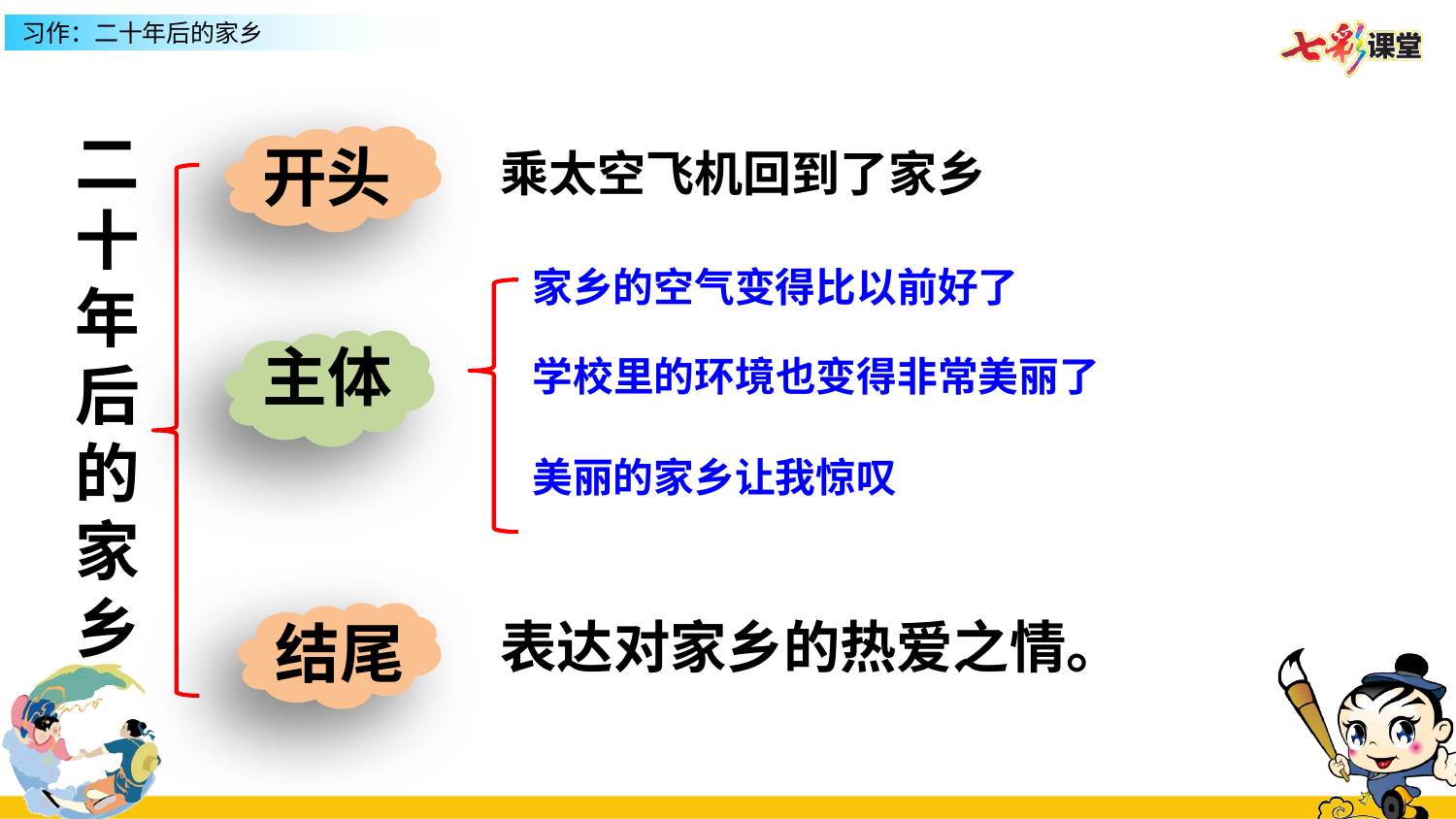

二十年后的家乡

开头
乘太空飞机回到了家乡

家乡的空气变得比以前好了

主体

学校里的环境也变得非常美丽了
美丽的家乡让我惊叹

结尾
表达对家乡的热爱之情。